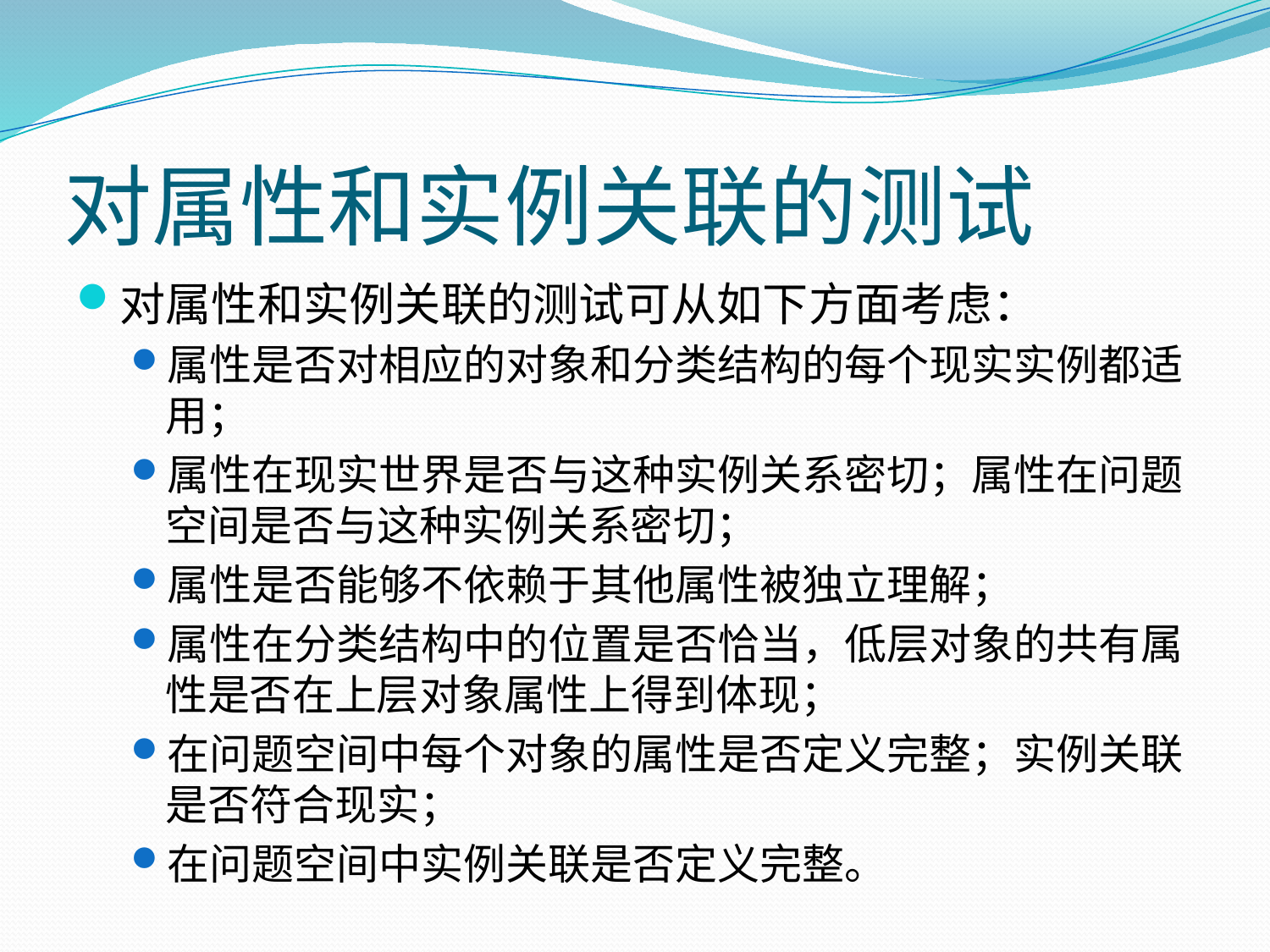

# 对属性和实例关联的测试
对属性和实例关联的测试可从如下方面考虑：
属性是否对相应的对象和分类结构的每个现实实例都适用；
属性在现实世界是否与这种实例关系密切；属性在问题空间是否与这种实例关系密切；
属性是否能够不依赖于其他属性被独立理解；
属性在分类结构中的位置是否恰当，低层对象的共有属性是否在上层对象属性上得到体现；
在问题空间中每个对象的属性是否定义完整；实例关联是否符合现实；
在问题空间中实例关联是否定义完整。